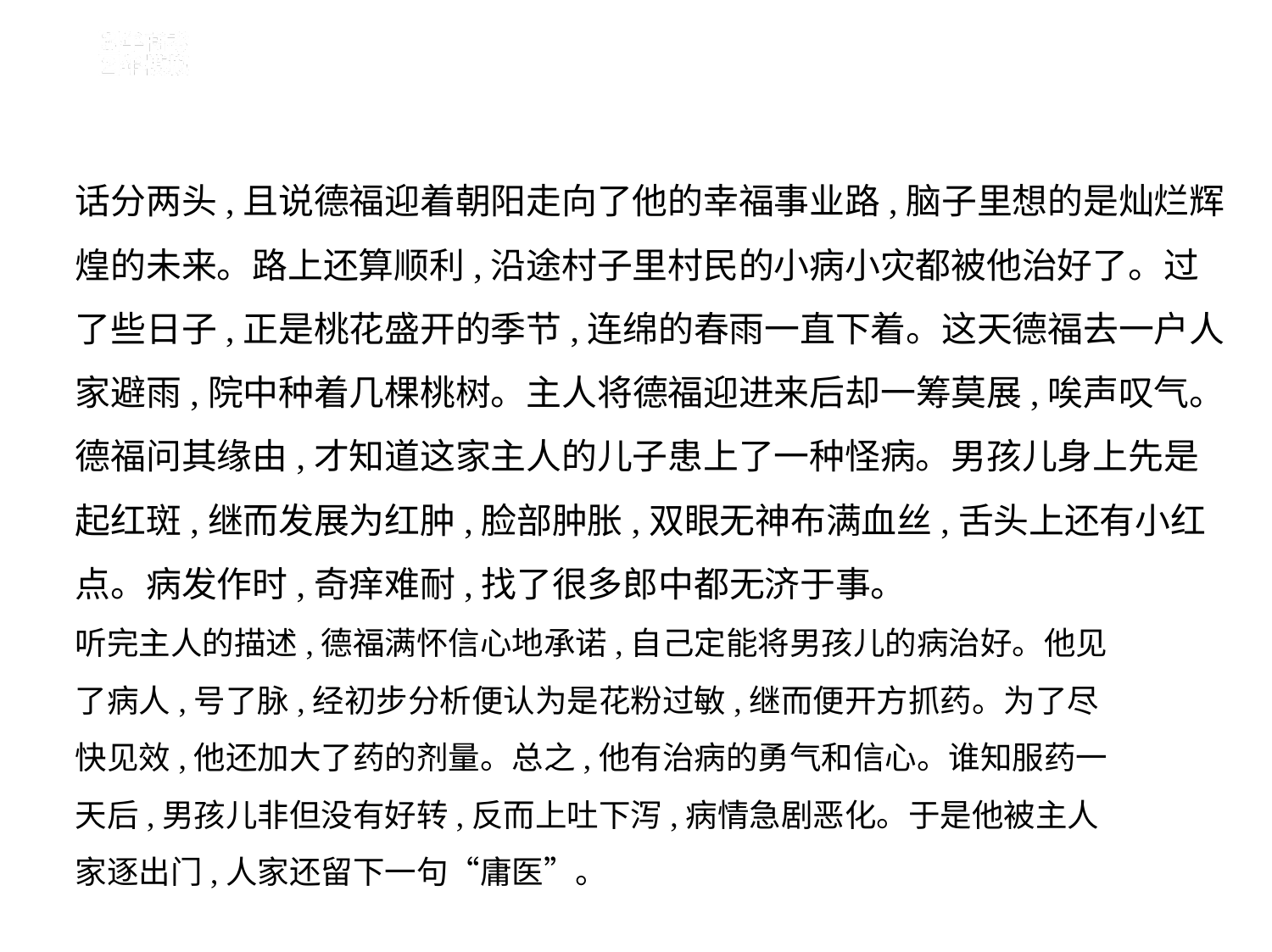

话分两头,且说德福迎着朝阳走向了他的幸福事业路,脑子里想的是灿烂辉
煌的未来。路上还算顺利,沿途村子里村民的小病小灾都被他治好了。过
了些日子,正是桃花盛开的季节,连绵的春雨一直下着。这天德福去一户人
家避雨,院中种着几棵桃树。主人将德福迎进来后却一筹莫展,唉声叹气。
德福问其缘由,才知道这家主人的儿子患上了一种怪病。男孩儿身上先是
起红斑,继而发展为红肿,脸部肿胀,双眼无神布满血丝,舌头上还有小红
点。病发作时,奇痒难耐,找了很多郎中都无济于事。
听完主人的描述,德福满怀信心地承诺,自己定能将男孩儿的病治好。他见
了病人,号了脉,经初步分析便认为是花粉过敏,继而便开方抓药。为了尽
快见效,他还加大了药的剂量。总之,他有治病的勇气和信心。谁知服药一
天后,男孩儿非但没有好转,反而上吐下泻,病情急剧恶化。于是他被主人
家逐出门,人家还留下一句“庸医”。